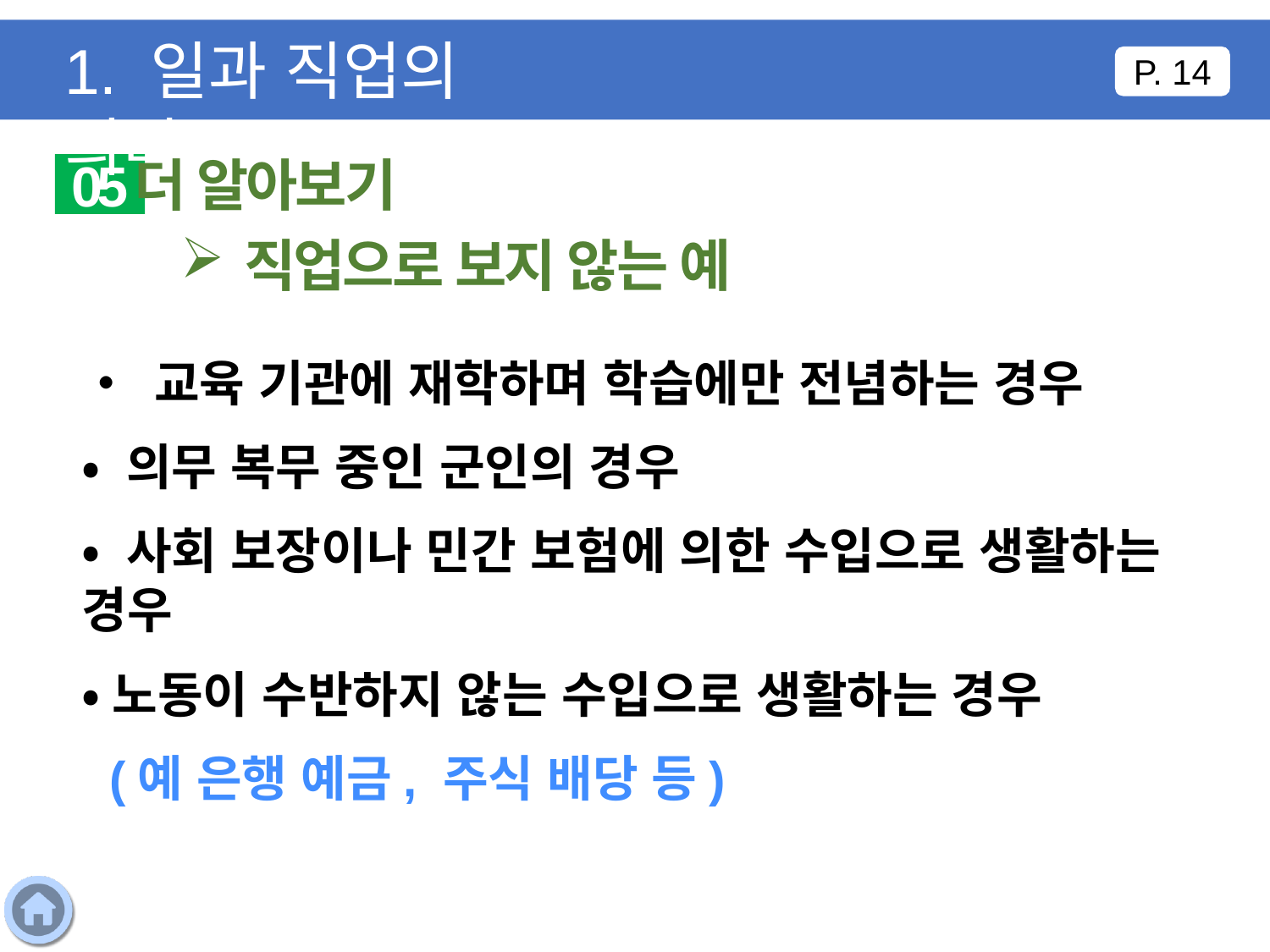

1. 일과 직업의 의미
P. 14
더 알아보기
05
직업으로 보지 않는 예
• 교육 기관에 재학하며 학습에만 전념하는 경우
• 의무 복무 중인 군인의 경우
• 사회 보장이나 민간 보험에 의한 수입으로 생활하는 경우
•노동이 수반하지 않는 수입으로 생활하는 경우
  (예 은행 예금, 주식 배당 등)